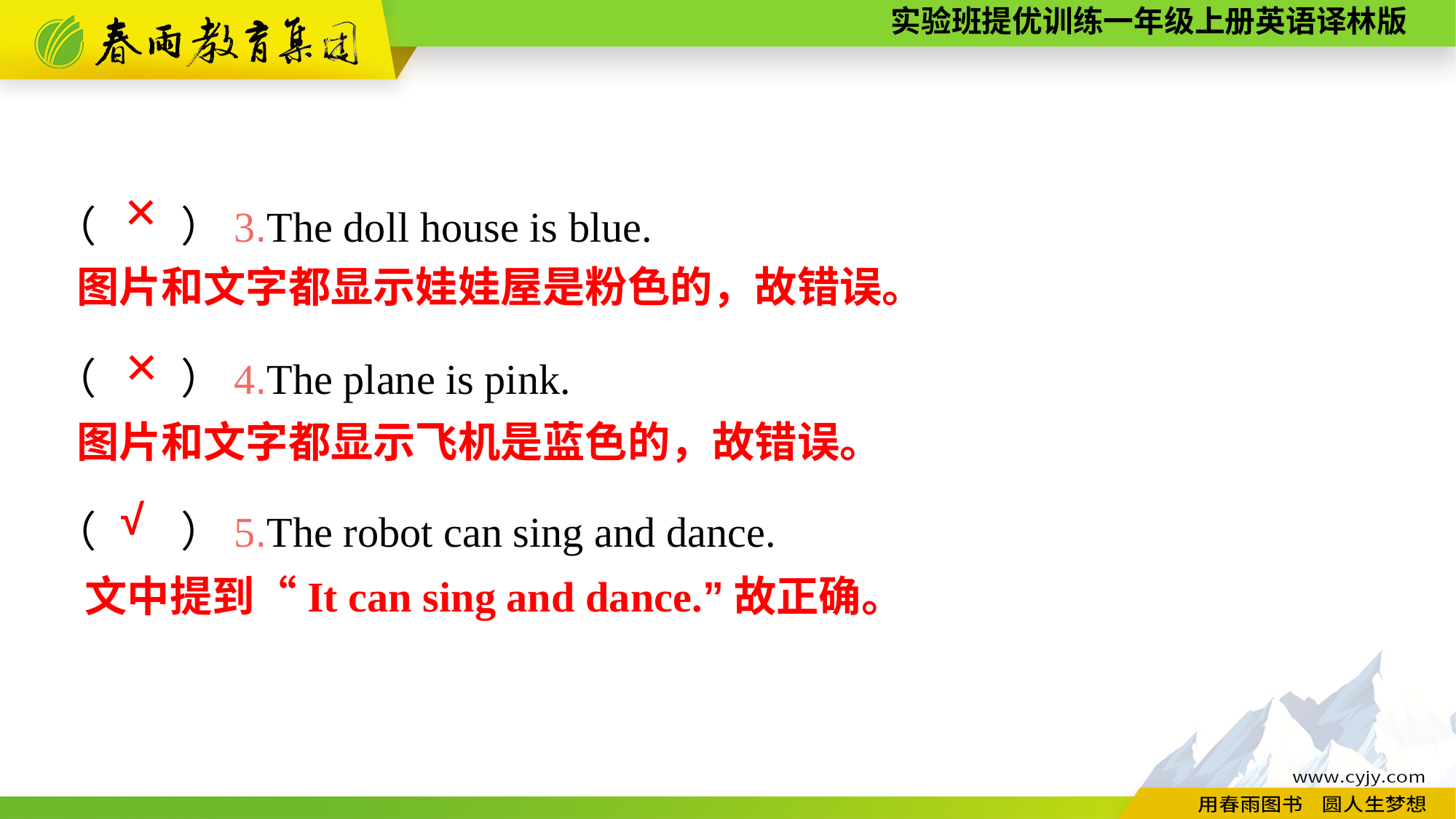

（　　）3.The doll house is blue.

（　　）4.The plane is pink.

（　　）5.The robot can sing and dance.
✕
图片和文字都显示娃娃屋是粉色的，故错误。
✕
图片和文字都显示飞机是蓝色的，故错误。
√
文中提到“It can sing and dance.”故正确。